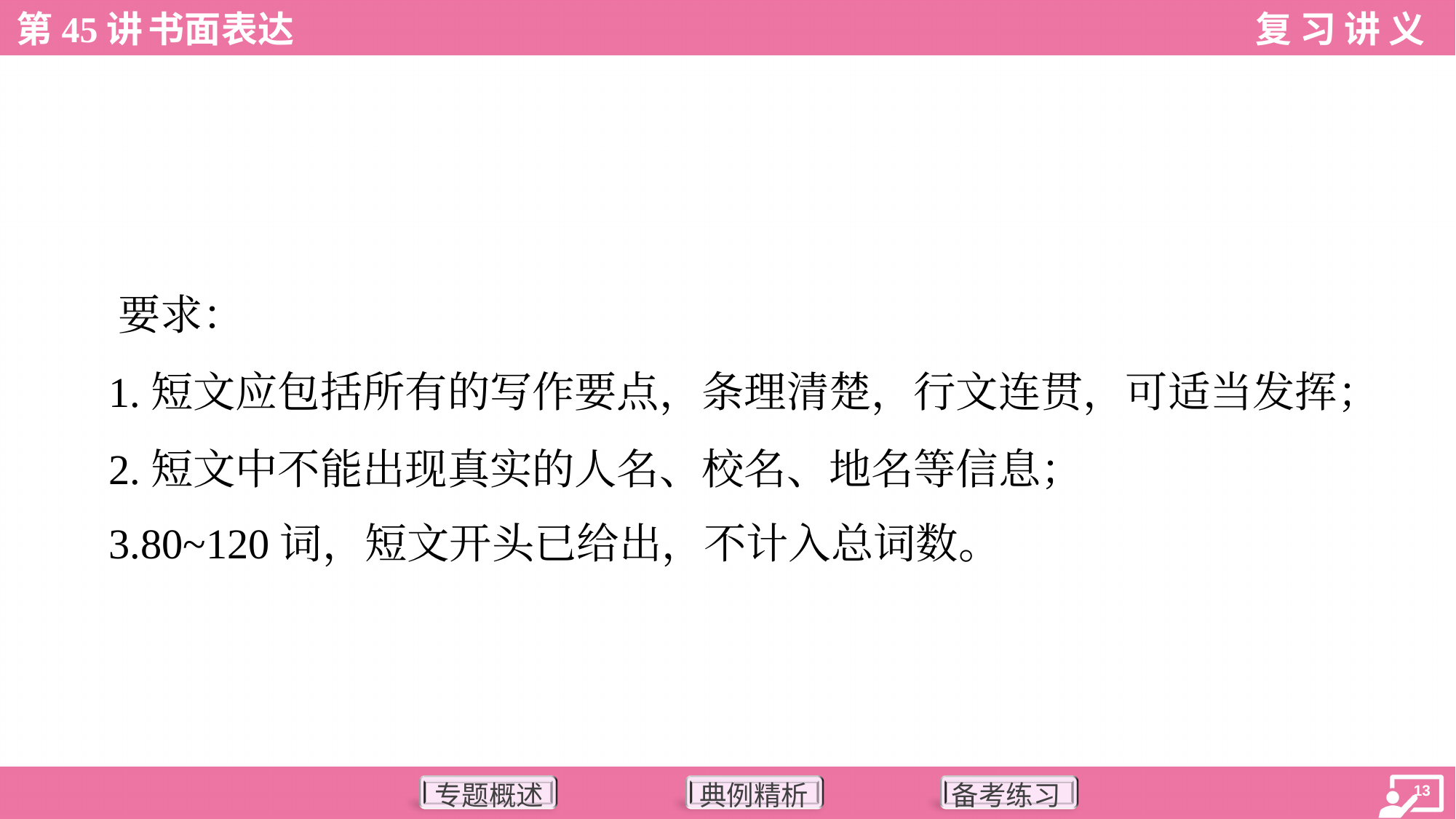

要求：
    1.短文应包括所有的写作要点，条理清楚，行文连贯，可适当发挥；
    2.短文中不能出现真实的人名、校名、地名等信息；
    3.80~120词，短文开头已给出，不计入总词数。